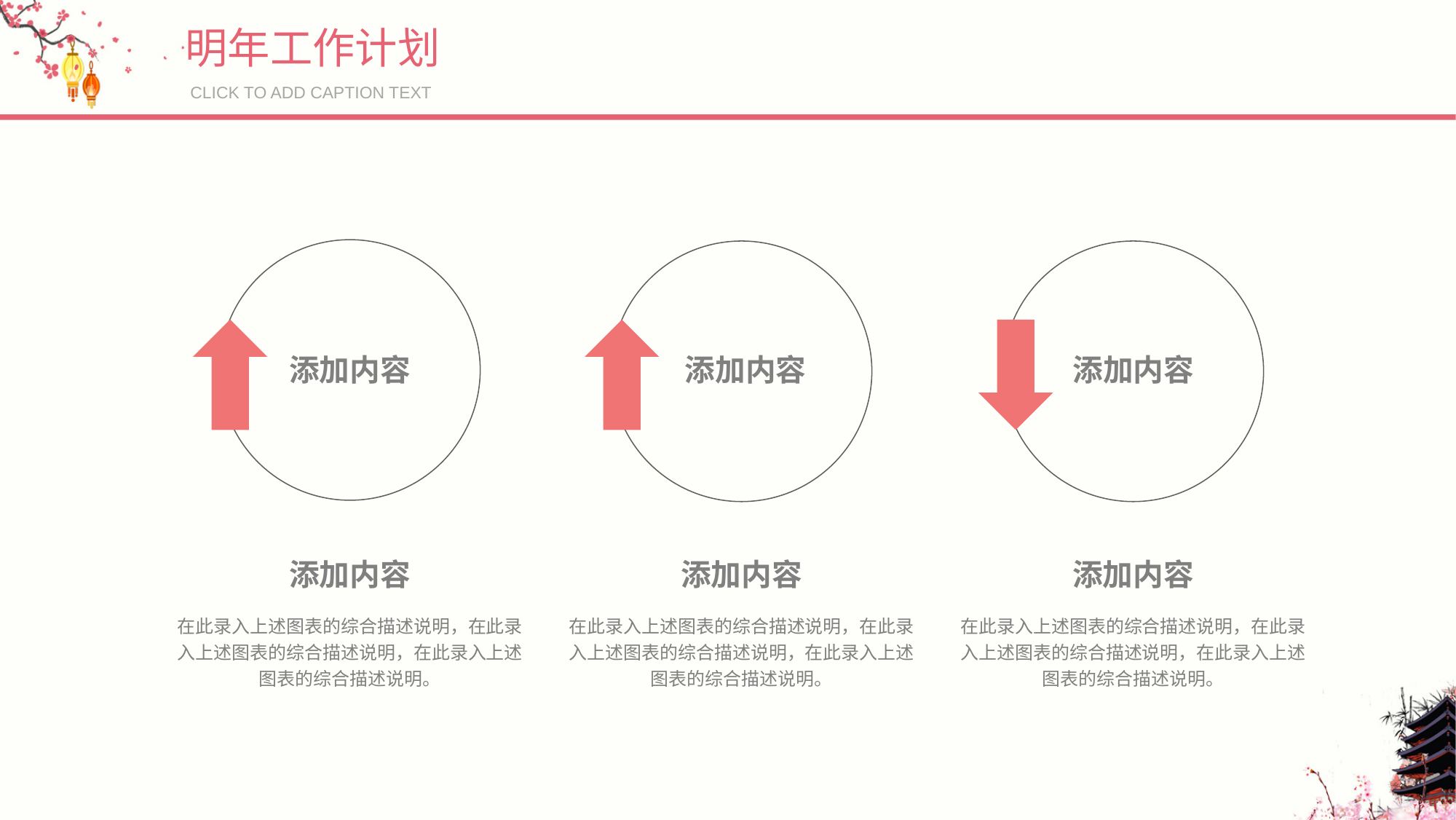

明年工作计划
CLICK TO ADD CAPTION TEXT

添加内容
添加内容
添加内容
添加内容
在此录入上述图表的综合描述说明，在此录入上述图表的综合描述说明，在此录入上述图表的综合描述说明。
添加内容
在此录入上述图表的综合描述说明，在此录入上述图表的综合描述说明，在此录入上述图表的综合描述说明。
添加内容
在此录入上述图表的综合描述说明，在此录入上述图表的综合描述说明，在此录入上述图表的综合描述说明。